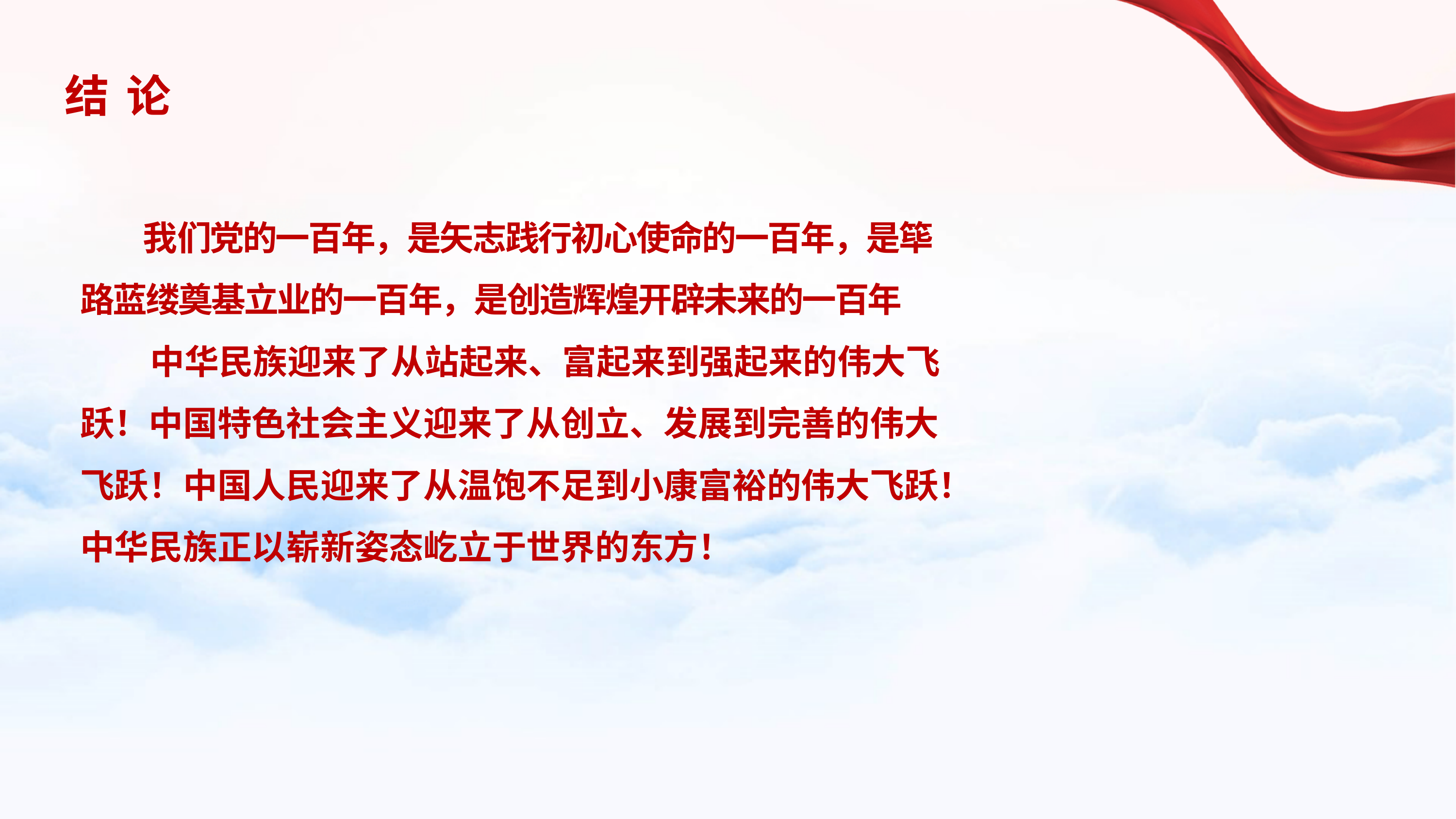

# 结  论
       我们党的一百年，是矢志践行初心使命的一百年，是筚路蓝缕奠基立业的一百年，是创造辉煌开辟未来的一百年
        中华民族迎来了从站起来、富起来到强起来的伟大飞跃！中国特色社会主义迎来了从创立、发展到完善的伟大飞跃！中国人民迎来了从温饱不足到小康富裕的伟大飞跃！中华民族正以崭新姿态屹立于世界的东方！